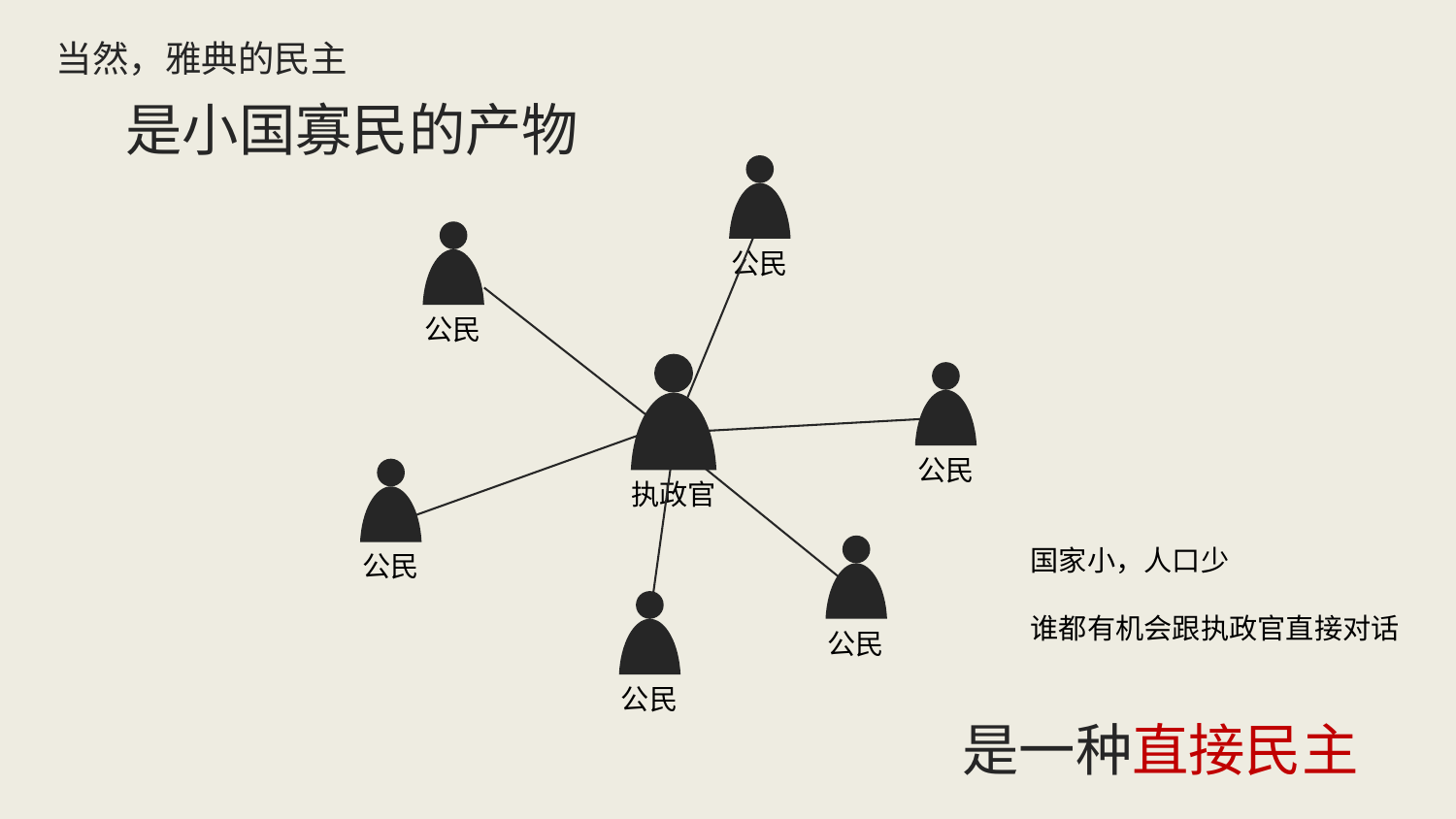

当然，雅典的民主
是小国寡民的产物

公民

公民

公民

公民
执政官

公民
国家小，人口少

谁都有机会跟执政官直接对话

公民
是一种直接民主